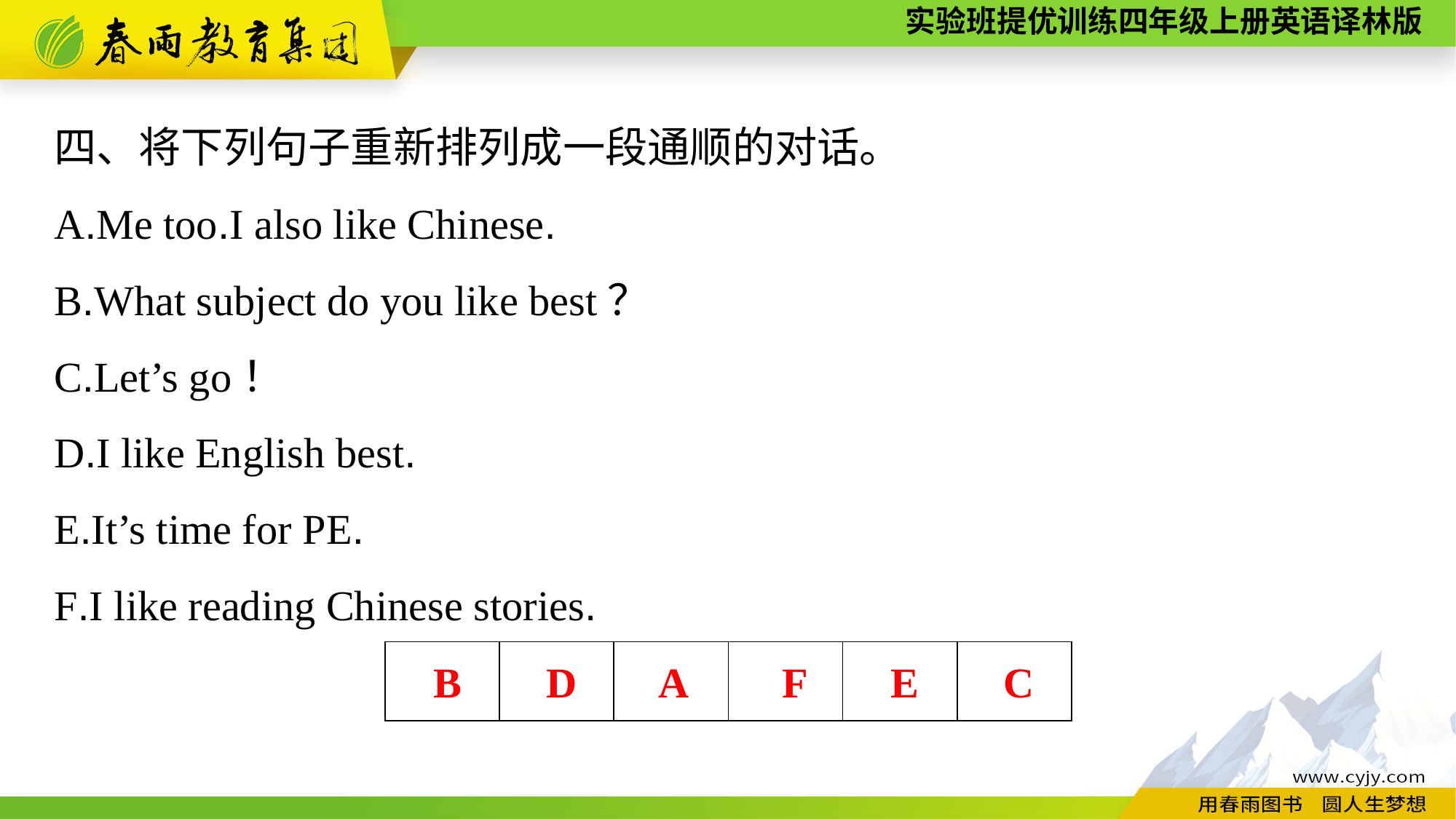

四、将下列句子重新排列成一段通顺的对话。
A.Me too.I also like Chinese.
B.What subject do you like best？
C.Let’s go！
D.I like English best.
E.It’s time for PE.
F.I like reading Chinese stories.
|  |  |  |  |  |  |
| --- | --- | --- | --- | --- | --- |
B        D        A         F        E        C